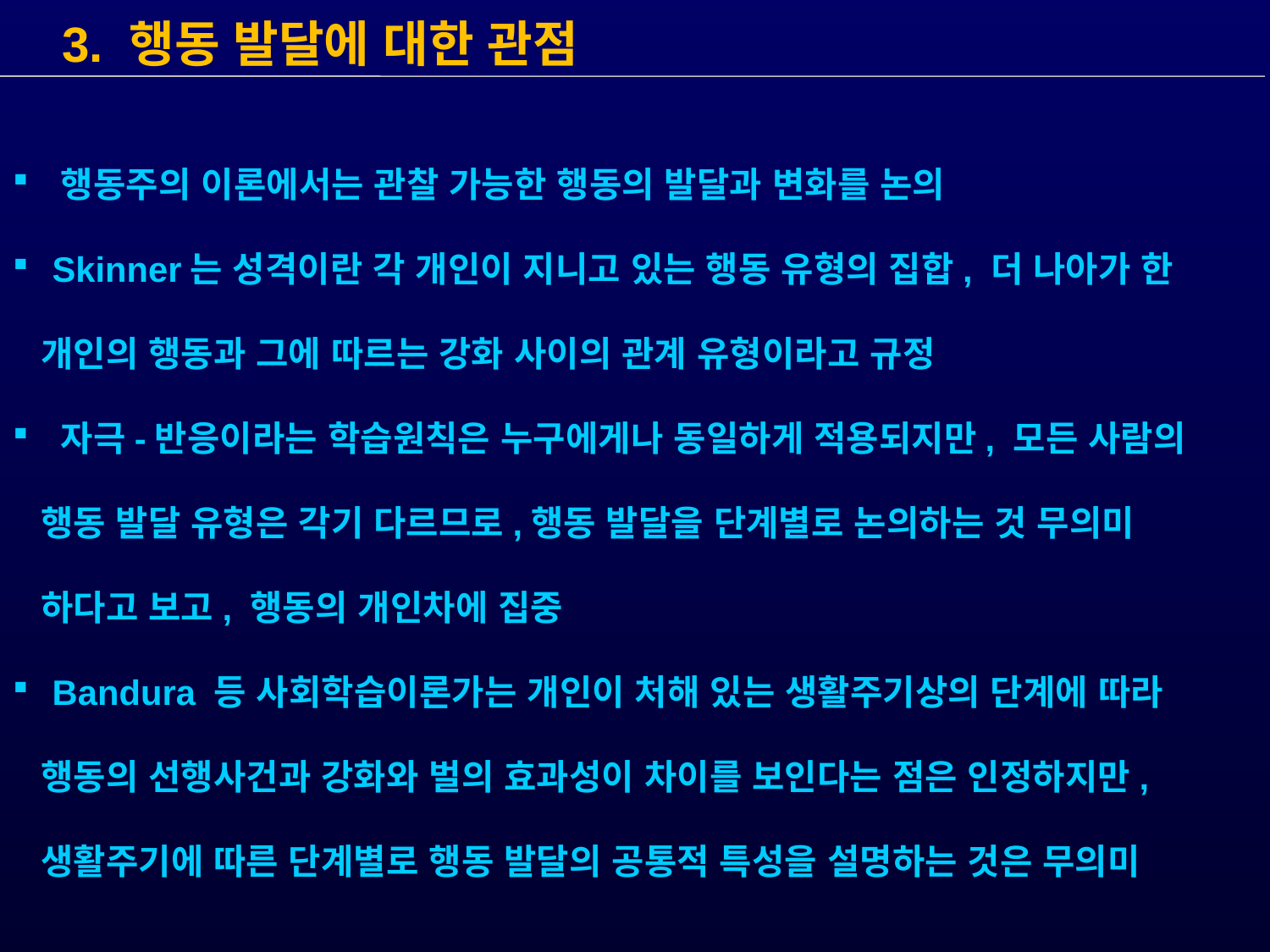

3. 행동 발달에 대한 관점

 행동주의 이론에서는 관찰 가능한 행동의 발달과 변화를 논의
 Skinner는 성격이란 각 개인이 지니고 있는 행동 유형의 집합, 더 나아가 한
  개인의 행동과 그에 따르는 강화 사이의 관계 유형이라고 규정
 자극-반응이라는 학습원칙은 누구에게나 동일하게 적용되지만, 모든 사람의
  행동 발달 유형은 각기 다르므로,행동 발달을 단계별로 논의하는 것 무의미
  하다고 보고, 행동의 개인차에 집중
 Bandura 등 사회학습이론가는 개인이 처해 있는 생활주기상의 단계에 따라
  행동의 선행사건과 강화와 벌의 효과성이 차이를 보인다는 점은 인정하지만,
  생활주기에 따른 단계별로 행동 발달의 공통적 특성을 설명하는 것은 무의미